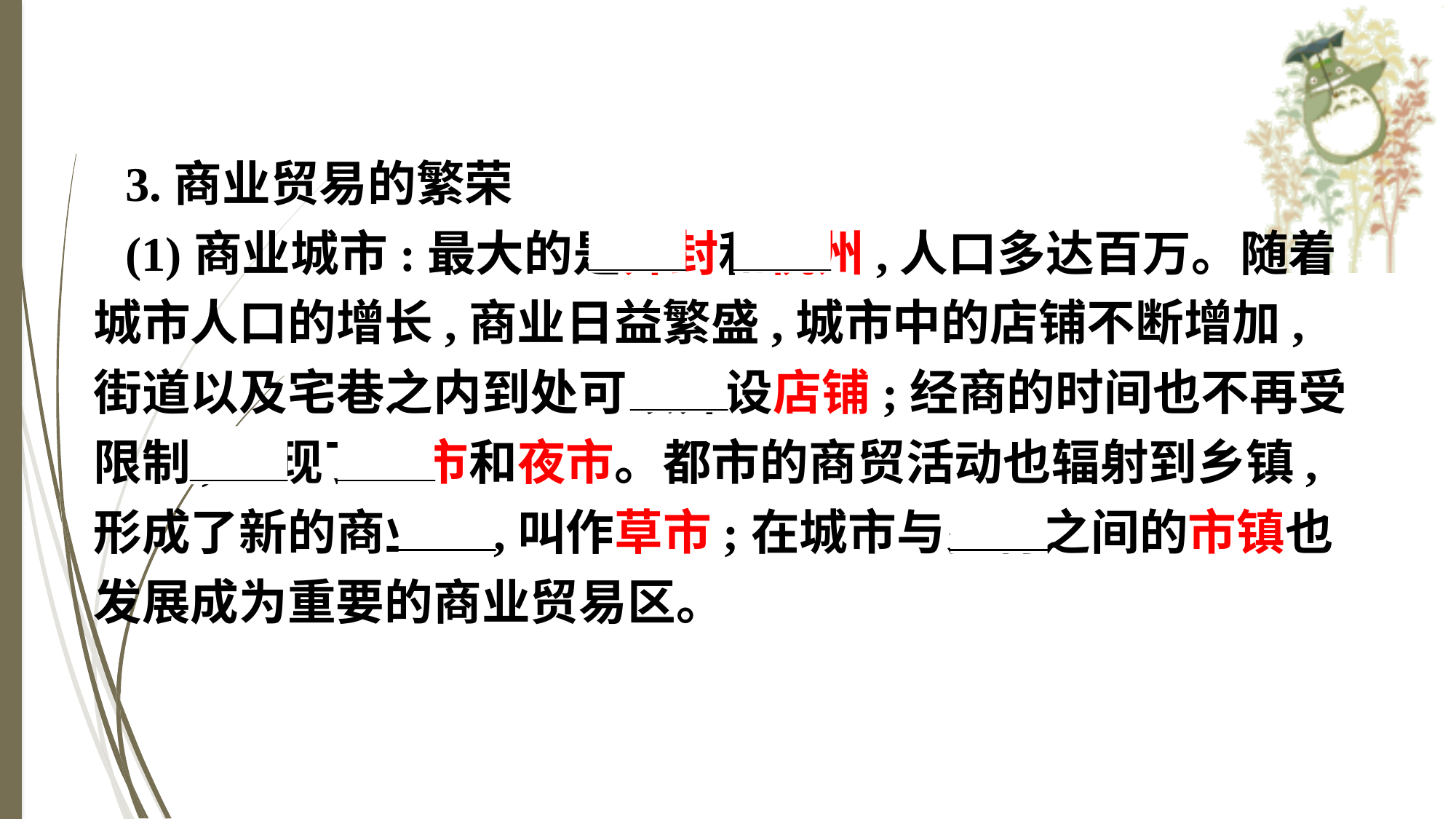

3.商业贸易的繁荣
(1)商业城市:最大的是开封和杭州,人口多达百万。随着城市人口的增长,商业日益繁盛,城市中的店铺不断增加,街道以及宅巷之内到处可以开设店铺;经商的时间也不再受限制,出现了早市和夜市。都市的商贸活动也辐射到乡镇,形成了新的商业区,叫作草市;在城市与乡村之间的市镇也发展成为重要的商业贸易区。